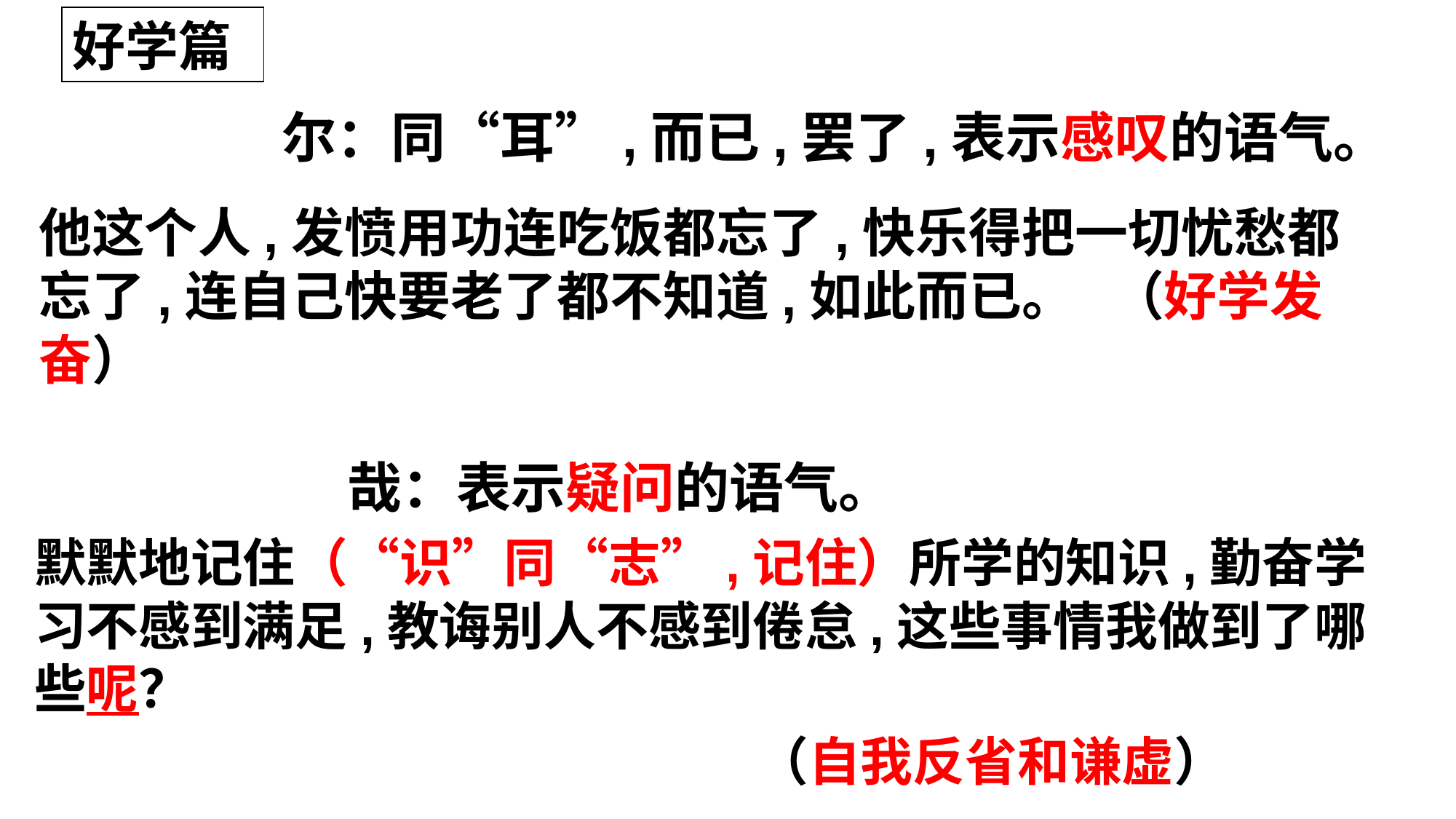

好学篇
尔：同“耳”,而已,罢了,表示感叹的语气。
他这个人,发愤用功连吃饭都忘了,快乐得把一切忧愁都忘了,连自己快要老了都不知道,如此而已。   （好学发奋）
哉：表示疑问的语气。
默默地记住（“识”同“志”,记住）所学的知识,勤奋学习不感到满足,教诲别人不感到倦怠,这些事情我做到了哪些呢？
                                                            （自我反省和谦虚）